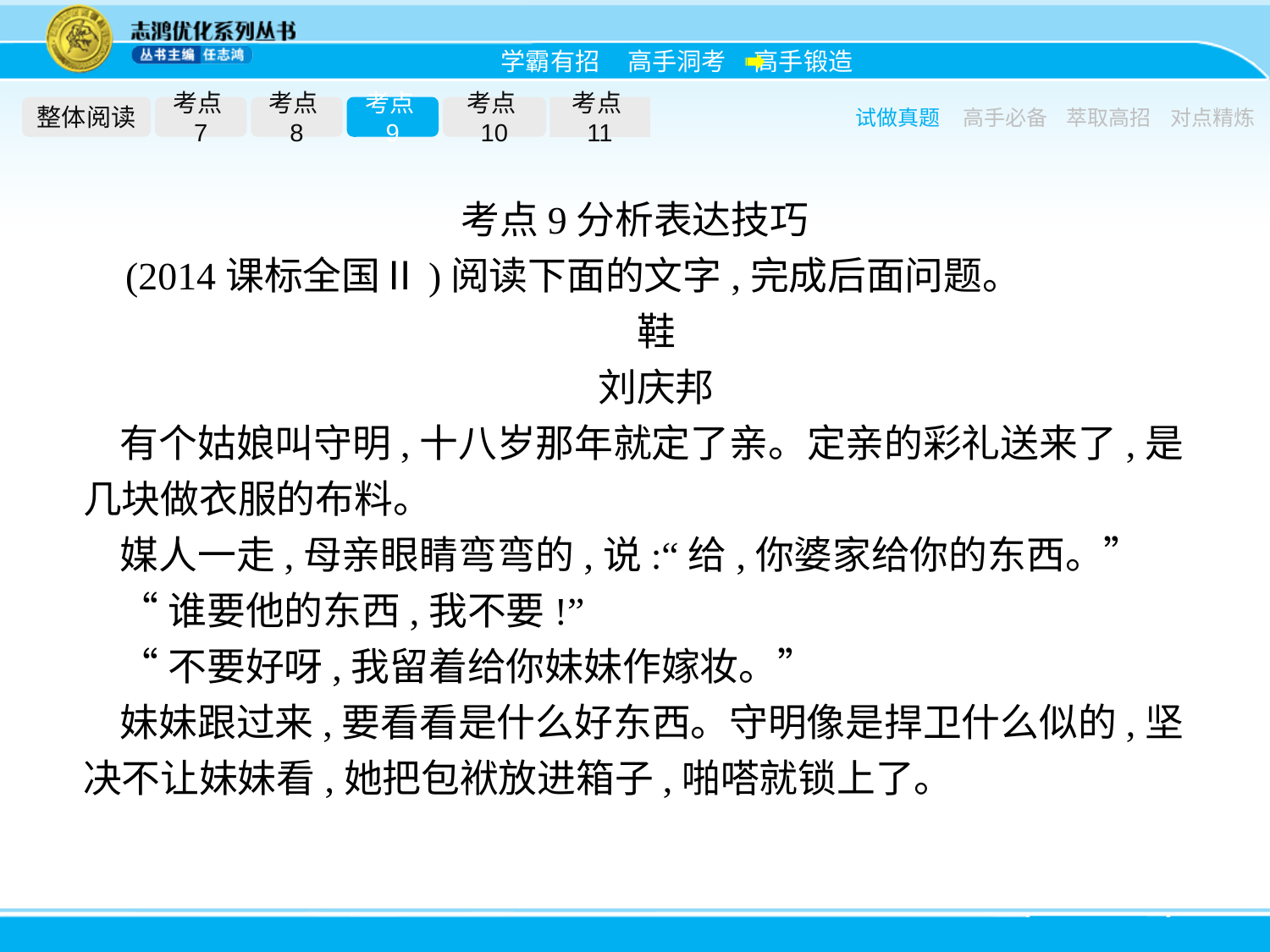

整体阅读
考点7
考点8
考点9
考点10
考点11
试做真题
高手必备
萃取高招
对点精炼
考点9分析表达技巧
(2014课标全国Ⅱ)阅读下面的文字,完成后面问题。
鞋
刘庆邦
有个姑娘叫守明,十八岁那年就定了亲。定亲的彩礼送来了,是几块做衣服的布料。
媒人一走,母亲眼睛弯弯的,说:“给,你婆家给你的东西。”
“谁要他的东西,我不要!”
“不要好呀,我留着给你妹妹作嫁妆。”
妹妹跟过来,要看看是什么好东西。守明像是捍卫什么似的,坚决不让妹妹看,她把包袱放进箱子,啪嗒就锁上了。